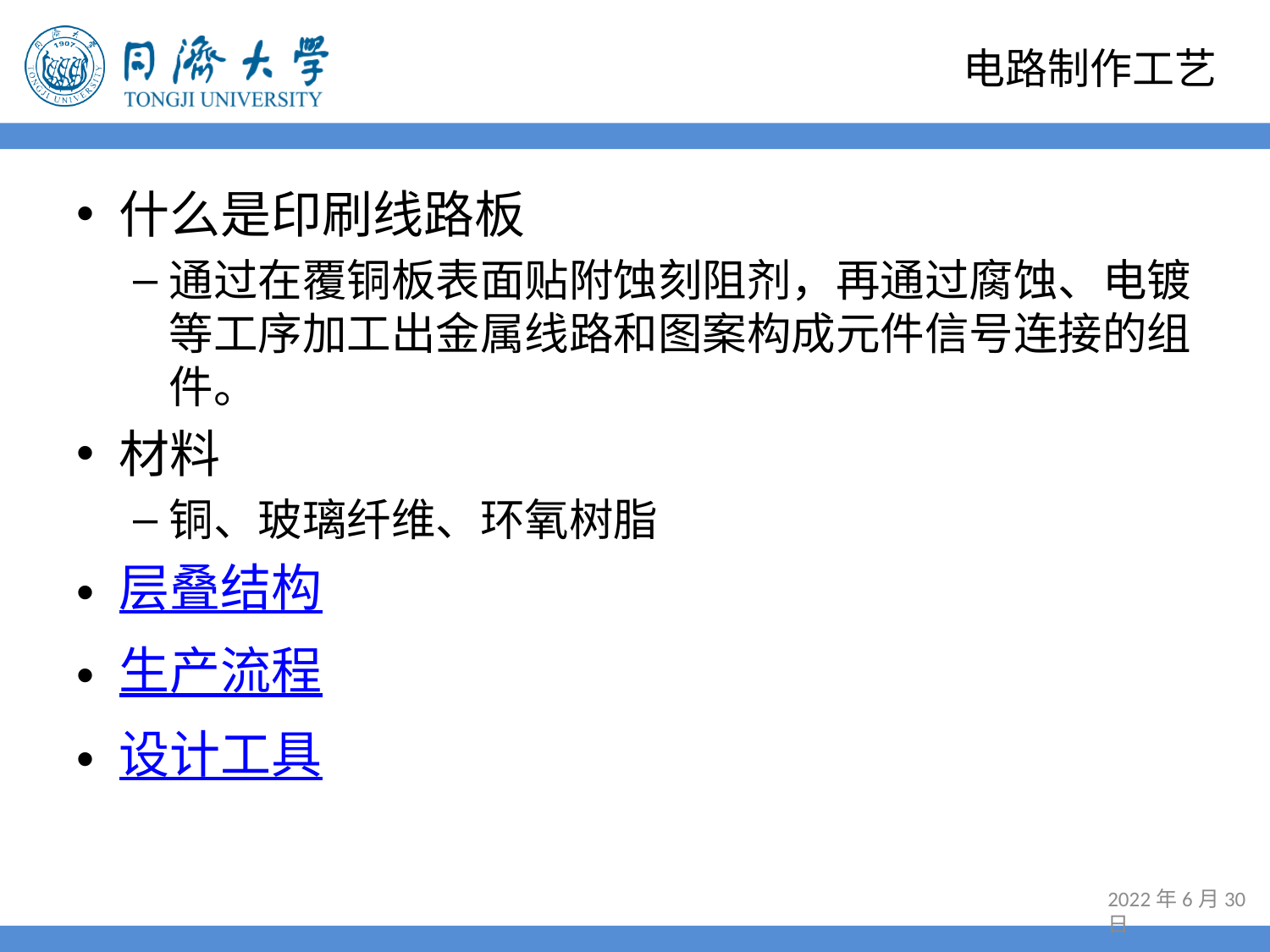

# 电路制作工艺
什么是印刷线路板
通过在覆铜板表面贴附蚀刻阻剂，再通过腐蚀、电镀等工序加工出金属线路和图案构成元件信号连接的组件。
材料
铜、玻璃纤维、环氧树脂
层叠结构
生产流程
设计工具

2022年6月30日